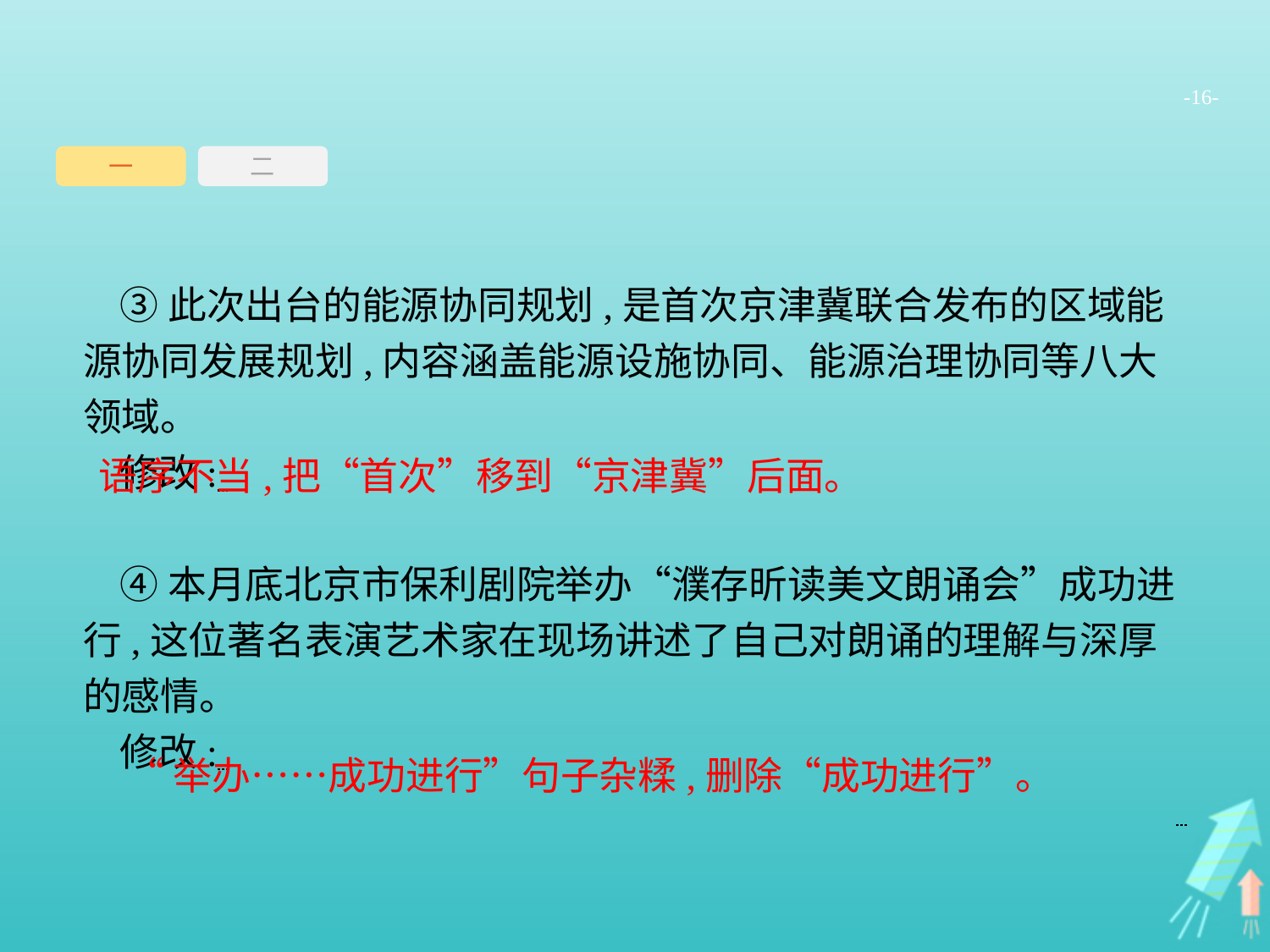

-16-
一
二
③此次出台的能源协同规划,是首次京津冀联合发布的区域能源协同发展规划,内容涵盖能源设施协同、能源治理协同等八大领域。
修改:

④本月底北京市保利剧院举办“濮存昕读美文朗诵会”成功进行,这位著名表演艺术家在现场讲述了自己对朗诵的理解与深厚的感情。
修改:

语序不当,把“首次”移到“京津冀”后面。
“举办……成功进行”句子杂糅,删除“成功进行”。